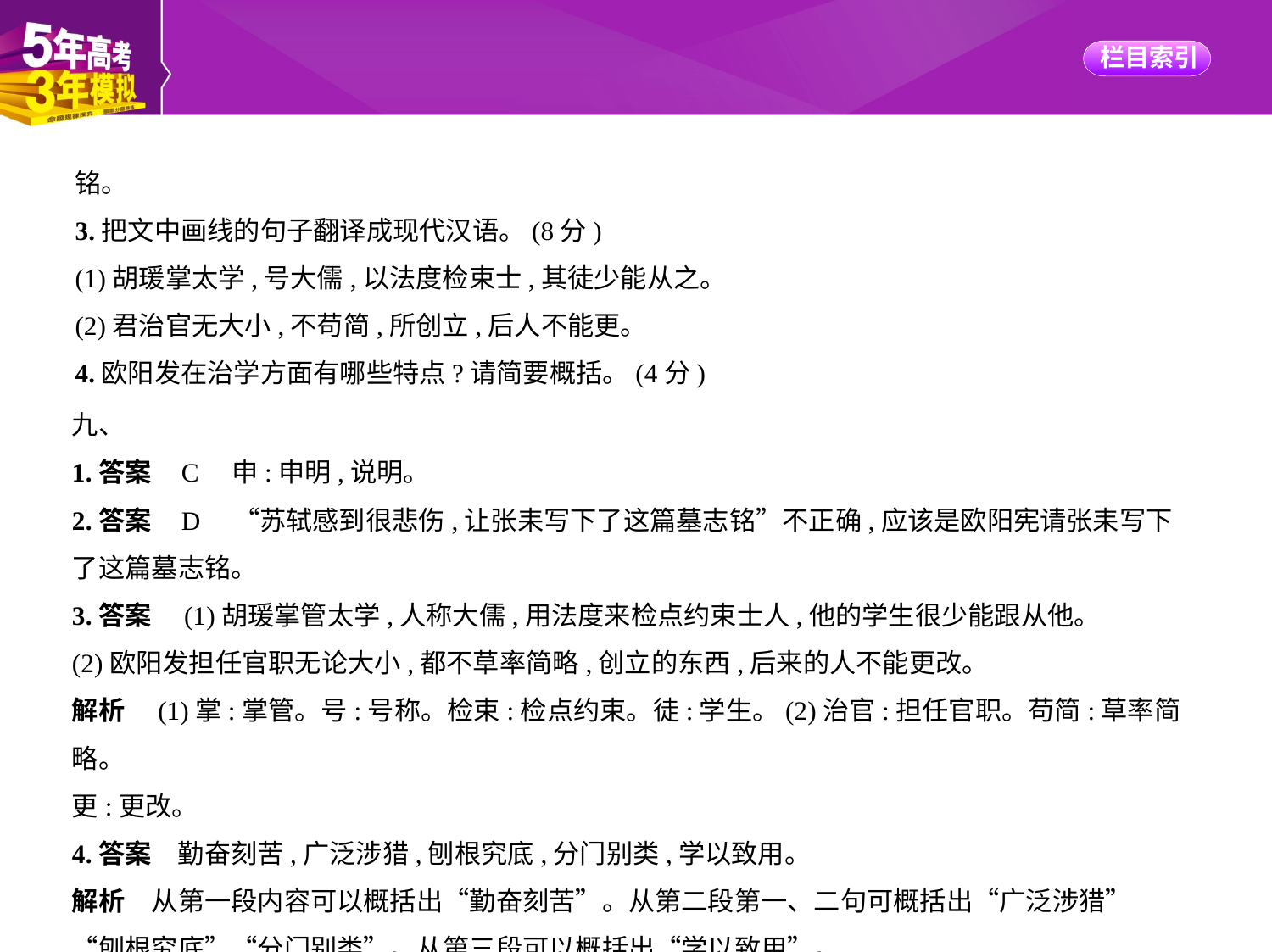

铭。
3.把文中画线的句子翻译成现代汉语。(8分)
(1)胡瑗掌太学,号大儒,以法度检束士,其徒少能从之。
(2)君治官无大小,不苟简,所创立,后人不能更。
4.欧阳发在治学方面有哪些特点?请简要概括。(4分)
九、
1.答案    C　申:申明,说明。
2.答案    D　“苏轼感到很悲伤,让张耒写下了这篇墓志铭”不正确,应该是欧阳宪请张耒写下
了这篇墓志铭。
3.答案　(1)胡瑗掌管太学,人称大儒,用法度来检点约束士人,他的学生很少能跟从他。
(2)欧阳发担任官职无论大小,都不草率简略,创立的东西,后来的人不能更改。
解析　(1)掌:掌管。号:号称。检束:检点约束。徒:学生。(2)治官:担任官职。苟简:草率简略。
更:更改。
4.答案　勤奋刻苦,广泛涉猎,刨根究底,分门别类,学以致用。
解析　从第一段内容可以概括出“勤奋刻苦”。从第二段第一、二句可概括出“广泛涉猎”
“刨根究底”“分门别类”。从第三段可以概括出“学以致用”。